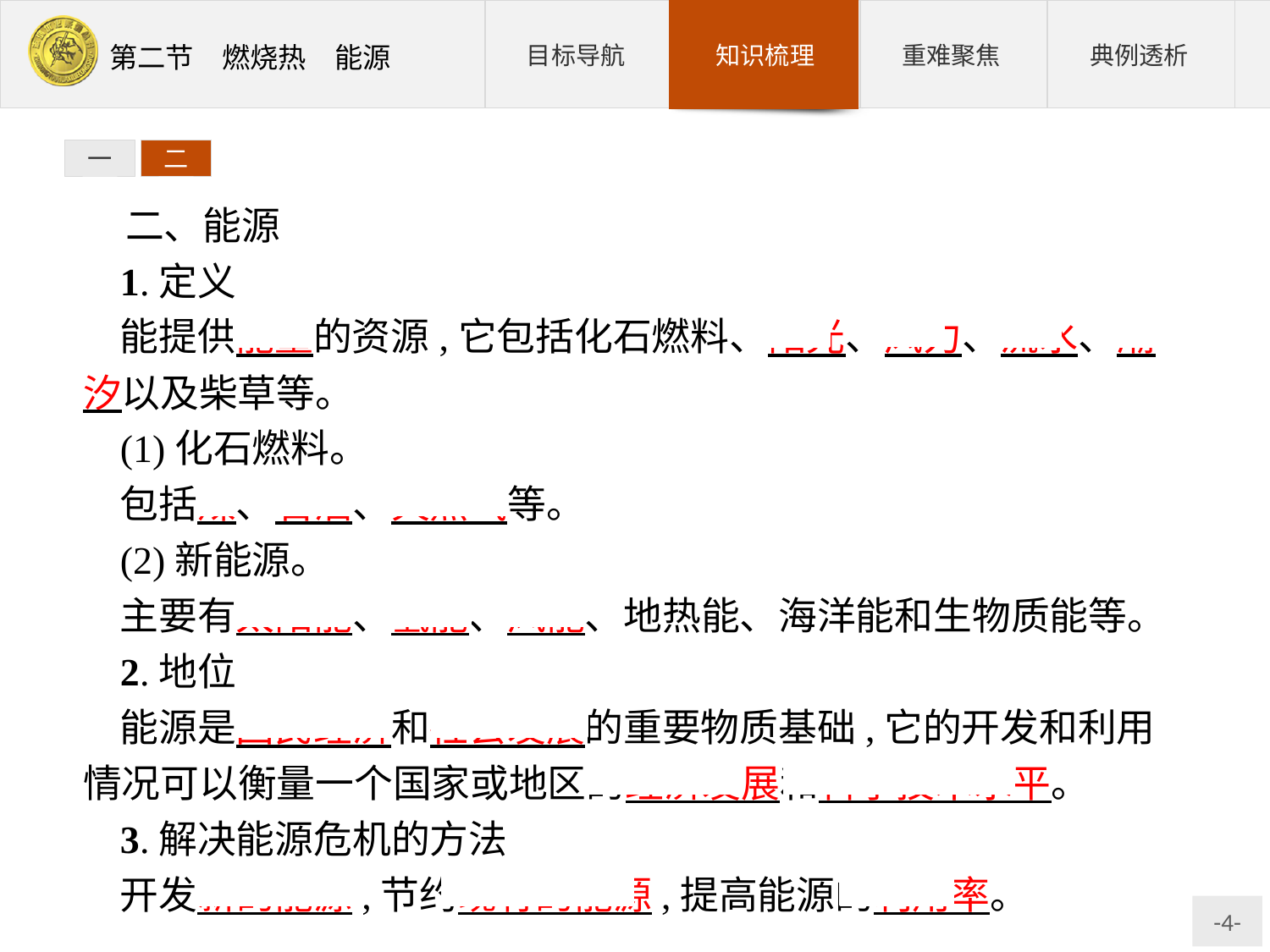

一
二
二、能源
1.定义
能提供能量的资源,它包括化石燃料、阳光、风力、流水、潮汐以及柴草等。
(1)化石燃料。
包括煤、石油、天然气等。
(2)新能源。
主要有太阳能、氢能、风能、地热能、海洋能和生物质能等。
2.地位
能源是国民经济和社会发展的重要物质基础,它的开发和利用情况可以衡量一个国家或地区的经济发展和科学技术水平。
3.解决能源危机的方法
开发新的能源,节约现有的能源,提高能源的利用率。